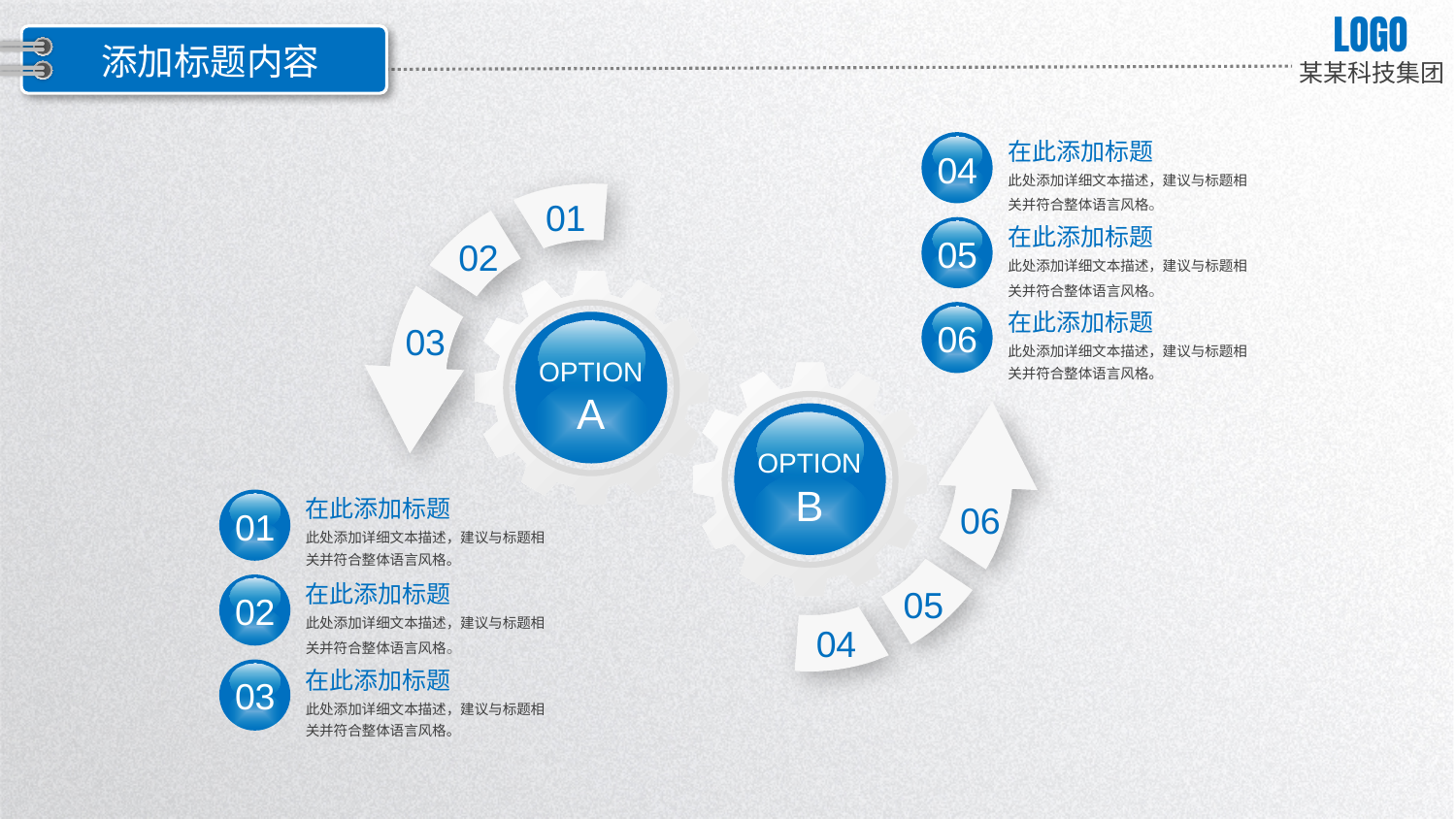

LOGO
某某科技集团

添加标题内容
在此添加标题
此处添加详细文本描述，建议与标题相关并符合整体语言风格。

04

01
02
03
在此添加标题
此处添加详细文本描述，建议与标题相关并符合整体语言风格。

05

在此添加标题
此处添加详细文本描述，建议与标题相关并符合整体语言风格。

06

OPTION A

06
05
04

OPTION B
在此添加标题
此处添加详细文本描述，建议与标题相关并符合整体语言风格。

01
在此添加标题
此处添加详细文本描述，建议与标题相关并符合整体语言风格。

02
在此添加标题
此处添加详细文本描述，建议与标题相关并符合整体语言风格。

03